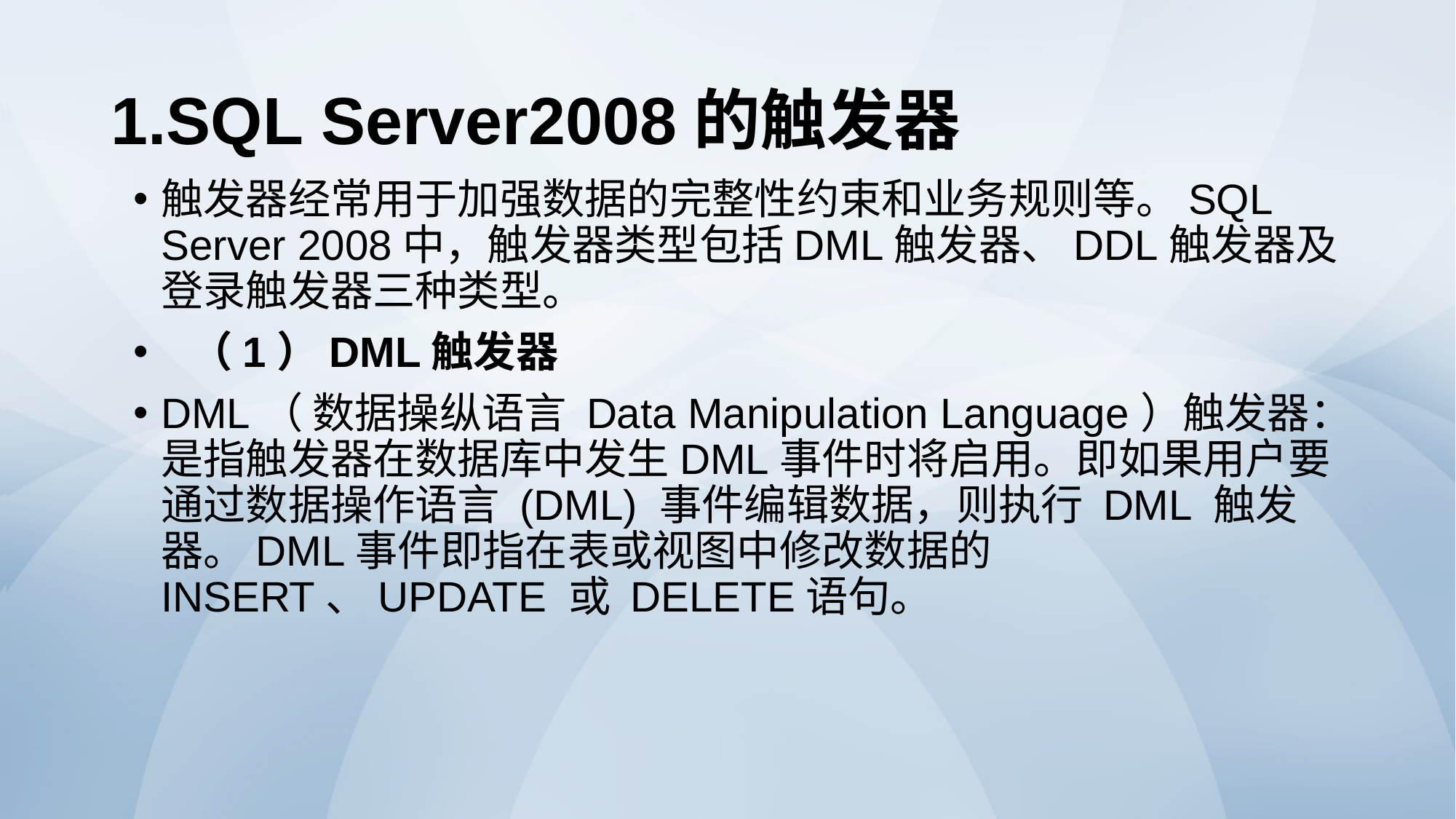

# 1.SQL Server2008的触发器
触发器经常用于加强数据的完整性约束和业务规则等。SQL Server 2008中，触发器类型包括DML触发器、DDL触发器及登录触发器三种类型。
  （1）DML触发器
DML（ 数据操纵语言 Data Manipulation Language）触发器：是指触发器在数据库中发生DML事件时将启用。即如果用户要通过数据操作语言 (DML) 事件编辑数据，则执行 DML 触发器。DML事件即指在表或视图中修改数据的INSERT、UPDATE 或 DELETE语句。